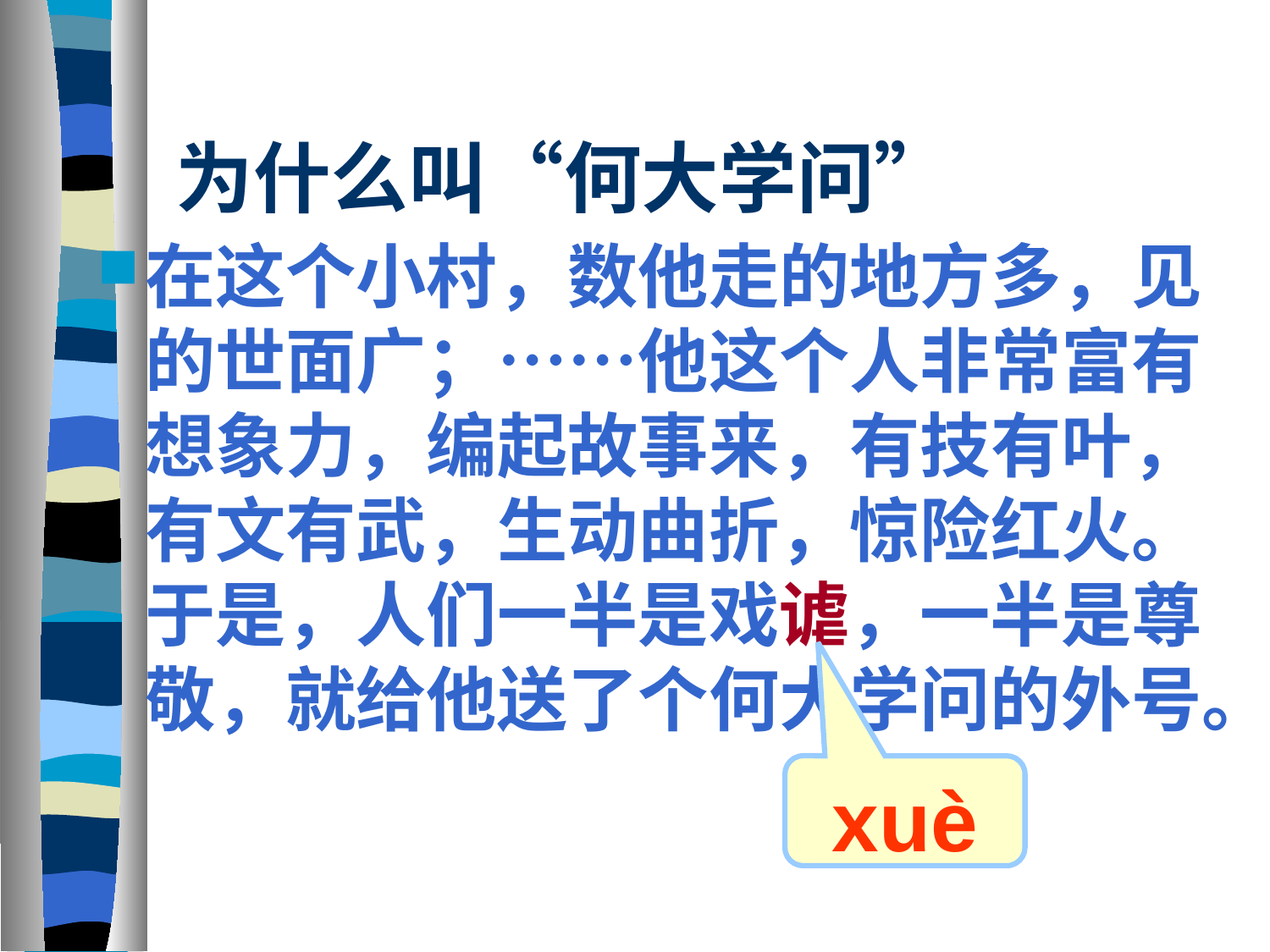

# 为什么叫“何大学问”
在这个小村，数他走的地方多，见的世面广；……他这个人非常富有想象力，编起故事来，有技有叶，有文有武，生动曲折，惊险红火。于是，人们一半是戏谑，一半是尊敬，就给他送了个何大学问的外号。
xuè